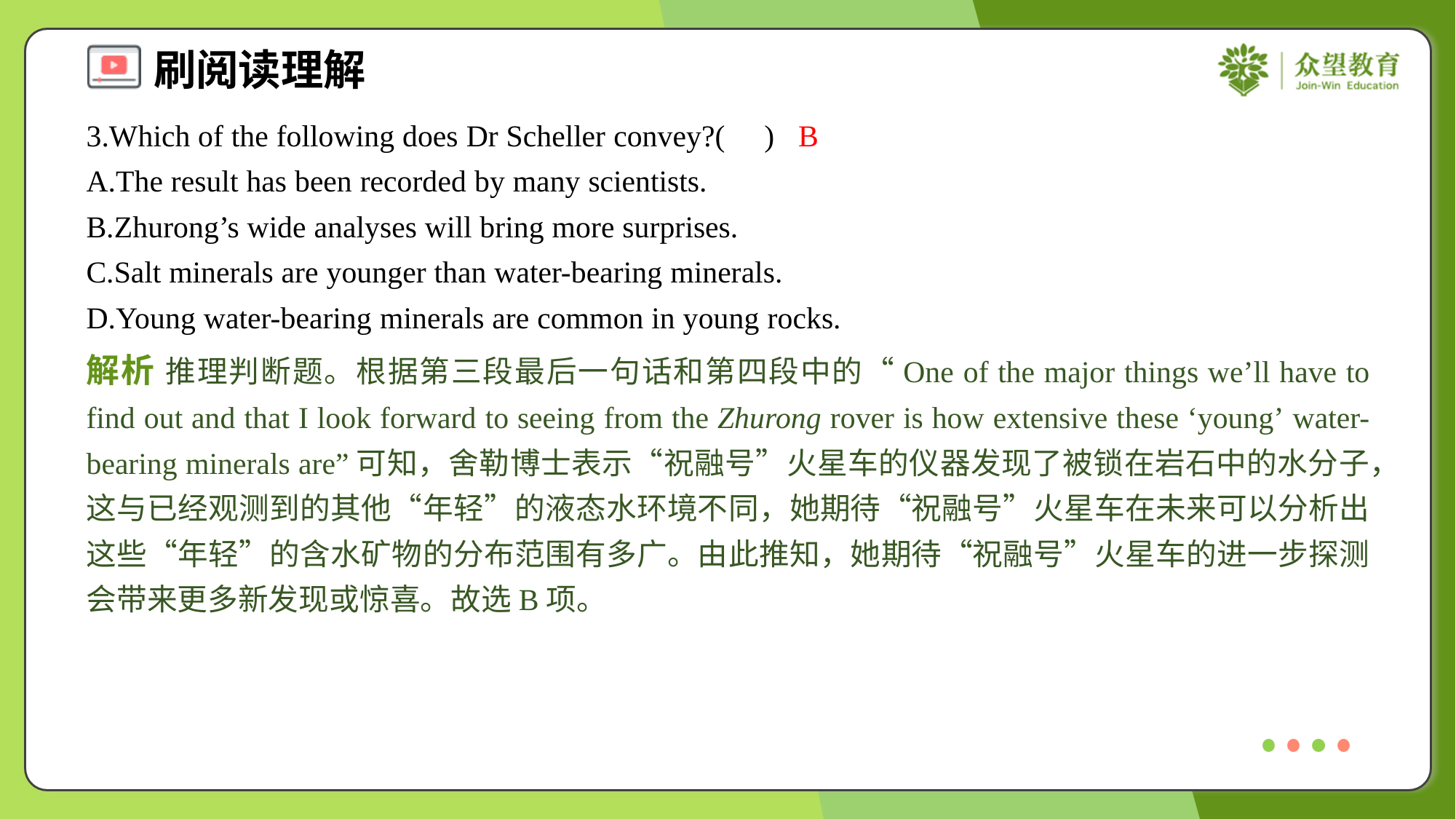

3.Which of the following does Dr Scheller convey?(     )
B
A.The result has been recorded by many scientists.
B.Zhurong’s wide analyses will bring more surprises.
C.Salt minerals are younger than water-bearing minerals.
D.Young water-bearing minerals are common in young rocks.
解析 推理判断题。根据第三段最后一句话和第四段中的“One of the major things we’ll have to find out and that I look forward to seeing from the Zhurong rover is how extensive these ‘young’ water-bearing minerals are”可知，舍勒博士表示“祝融号”火星车的仪器发现了被锁在岩石中的水分子，这与已经观测到的其他“年轻”的液态水环境不同，她期待“祝融号”火星车在未来可以分析出这些“年轻”的含水矿物的分布范围有多广。由此推知，她期待“祝融号”火星车的进一步探测会带来更多新发现或惊喜。故选B项。